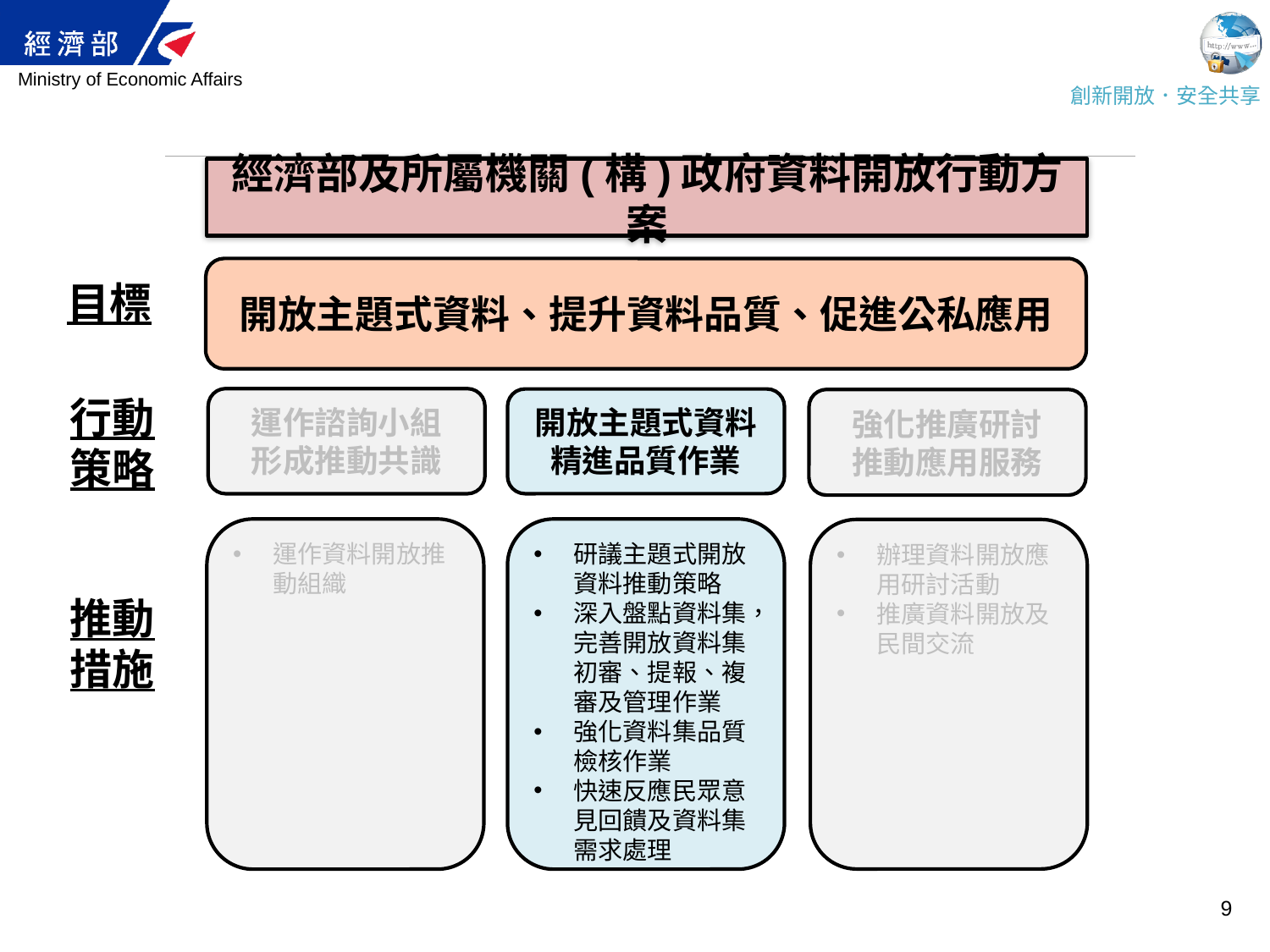

經濟部及所屬機關(構)政府資料開放行動方案
開放主題式資料、提升資料品質、促進公私應用
目標
行動
策略
運作諮詢小組
形成推動共識
開放主題式資料
精進品質作業
強化推廣研討
推動應用服務
運作資料開放推動組織
研議主題式開放資料推動策略
深入盤點資料集，完善開放資料集初審、提報、複審及管理作業
強化資料集品質檢核作業
快速反應民眾意見回饋及資料集需求處理

辦理資料開放應用研討活動
推廣資料開放及民間交流
推動
措施
9